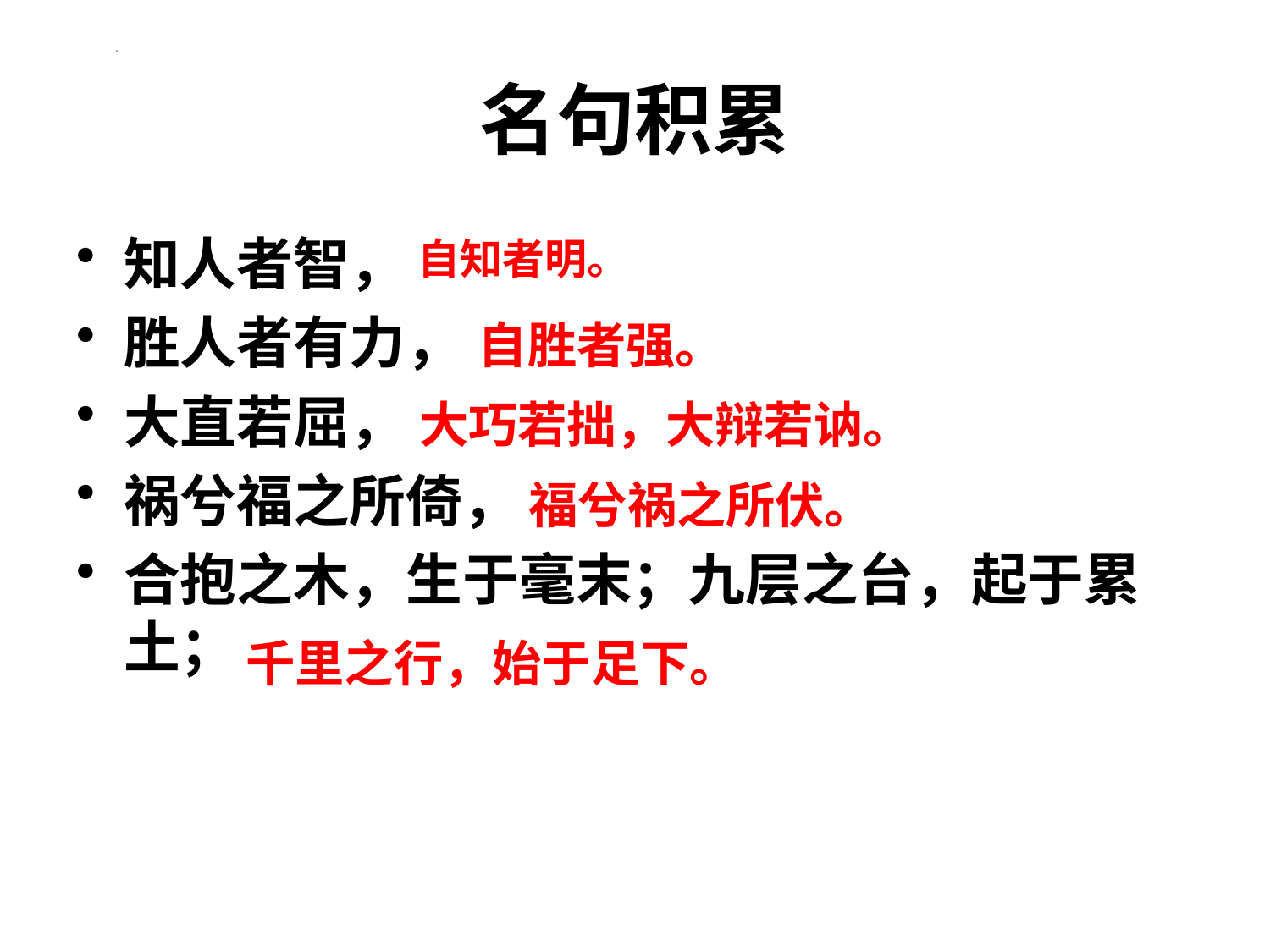

# 名句积累
知人者智，
胜人者有力，
大直若屈，
祸兮福之所倚，
合抱之木，生于毫末；九层之台，起于累土；
自知者明。
自胜者强。
大巧若拙，大辩若讷。
福兮祸之所伏。
千里之行，始于足下。